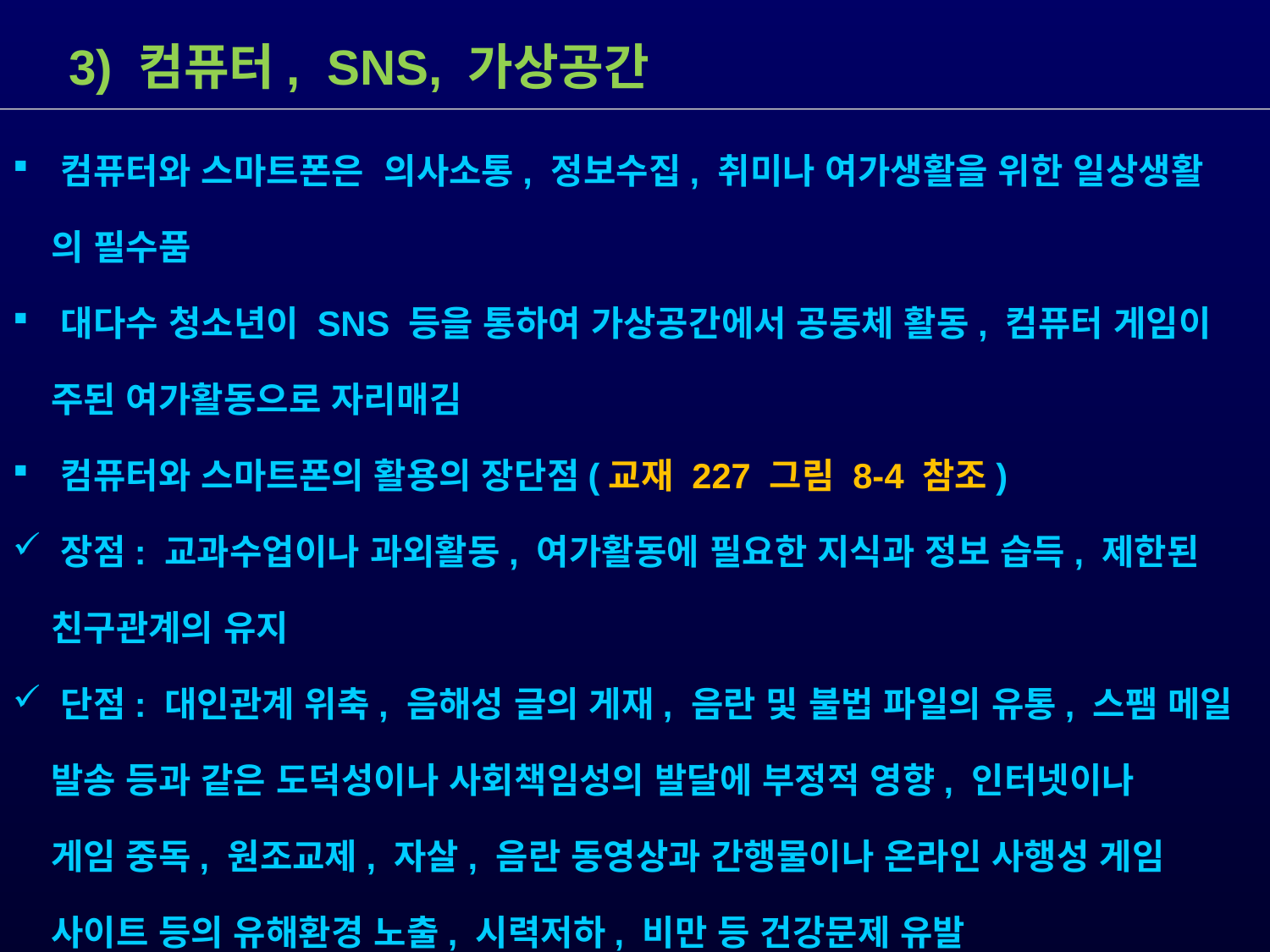

3) 컴퓨터,  SNS, 가상공간
 컴퓨터와 스마트폰은  의사소통, 정보수집, 취미나 여가생활을 위한 일상생활
   의 필수품
 대다수 청소년이 SNS 등을 통하여 가상공간에서 공동체 활동, 컴퓨터 게임이
   주된 여가활동으로 자리매김
 컴퓨터와 스마트폰의 활용의 장단점(교재 227 그림 8-4 참조)
 장점: 교과수업이나 과외활동, 여가활동에 필요한 지식과 정보 습득, 제한된
   친구관계의 유지
 단점: 대인관계 위축, 음해성 글의 게재, 음란 및 불법 파일의 유통, 스팸 메일
   발송 등과 같은 도덕성이나 사회책임성의 발달에 부정적 영향, 인터넷이나
   게임 중독, 원조교제, 자살, 음란 동영상과 간행물이나 온라인 사행성 게임
   사이트 등의 유해환경 노출, 시력저하, 비만 등 건강문제 유발